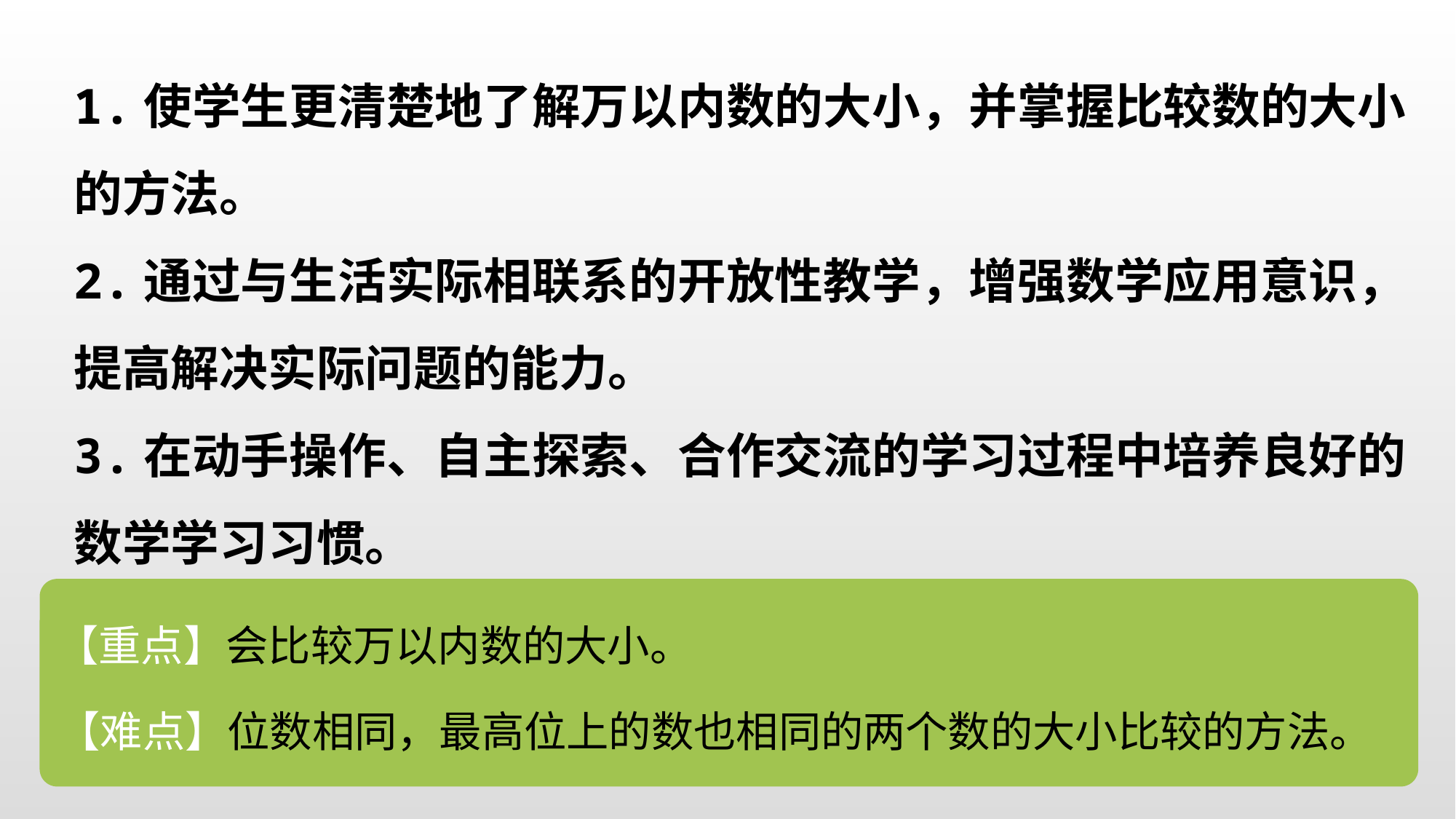

1.使学生更清楚地了解万以内数的大小，并掌握比较数的大小的方法。
2.通过与生活实际相联系的开放性教学，增强数学应用意识，提高解决实际问题的能力。
3.在动手操作、自主探索、合作交流的学习过程中培养良好的数学学习习惯。

【重点】会比较万以内数的大小。
【难点】位数相同，最高位上的数也相同的两个数的大小比较的方法。